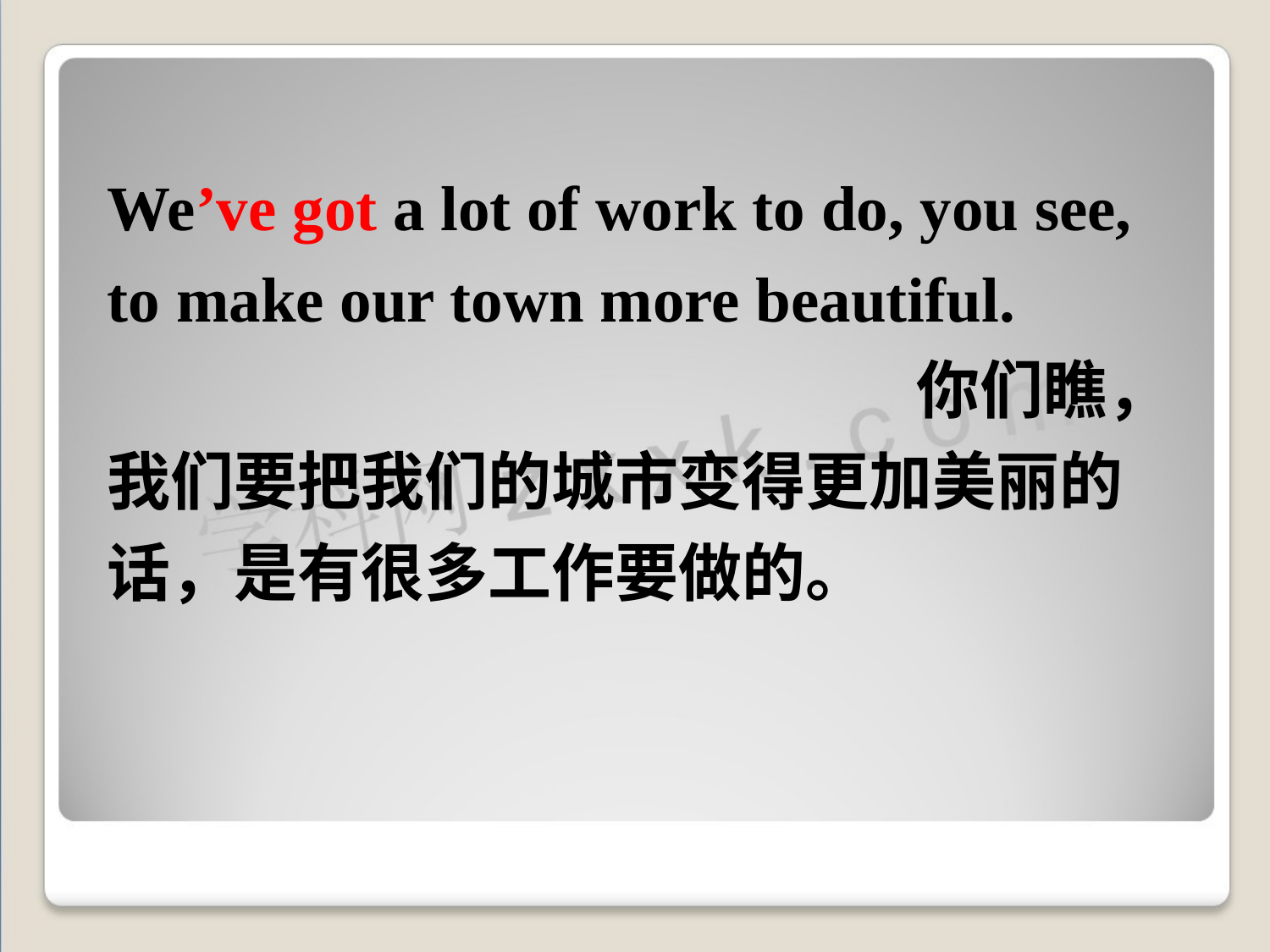

We’ve got a lot of work to do, you see, to make our town more beautiful.                                                          你们瞧，我们要把我们的城市变得更加美丽的话，是有很多工作要做的。